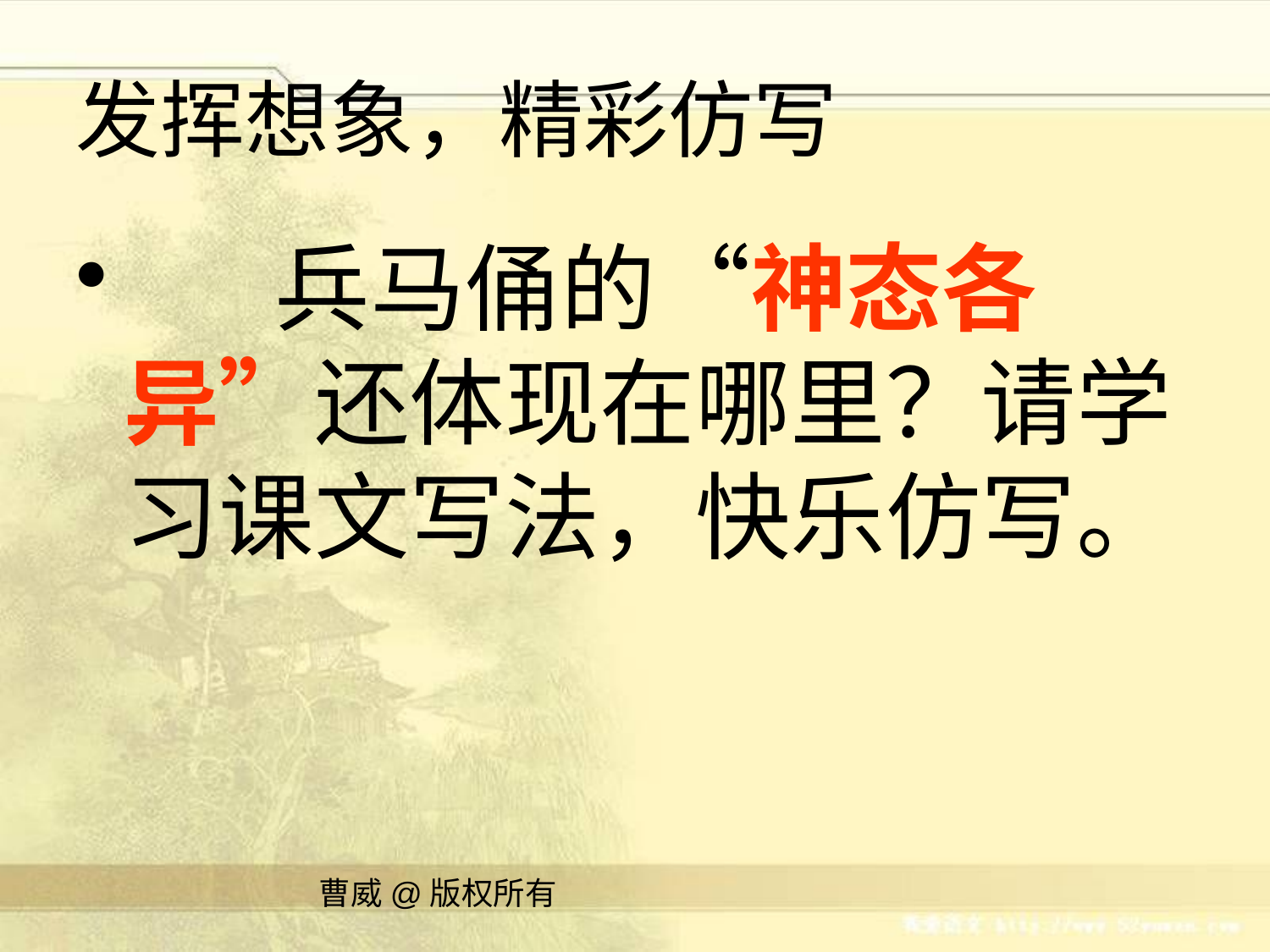

# 发挥想象，精彩仿写
      兵马俑的“神态各异”还体现在哪里？请学习课文写法，快乐仿写。